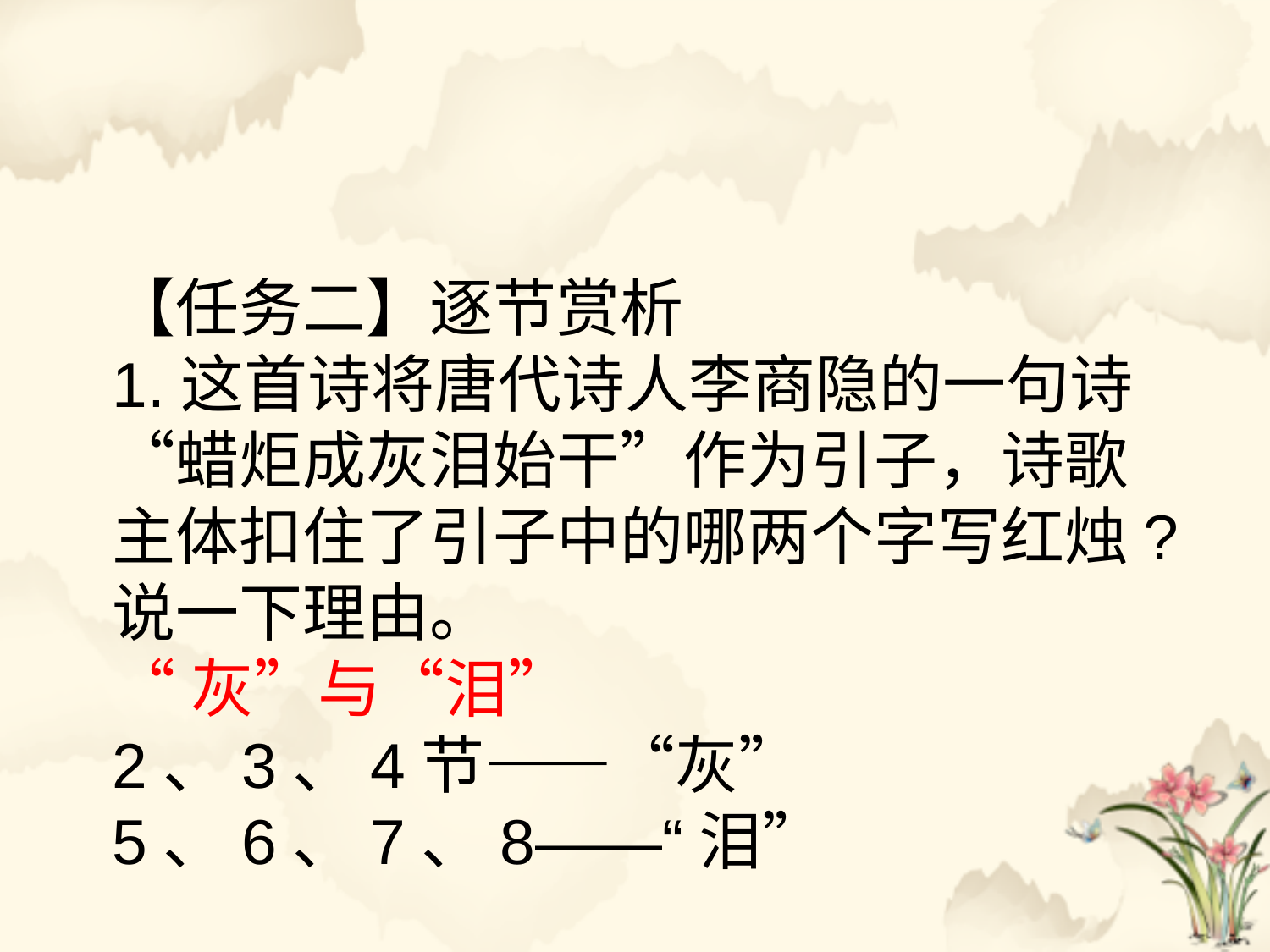

【任务二】逐节赏析
1.这首诗将唐代诗人李商隐的一句诗“蜡炬成灰泪始干”作为引子，诗歌主体扣住了引子中的哪两个字写红烛?说一下理由。
“灰”与“泪”
2、3、4节——“灰”
5、6、7、8——“泪”